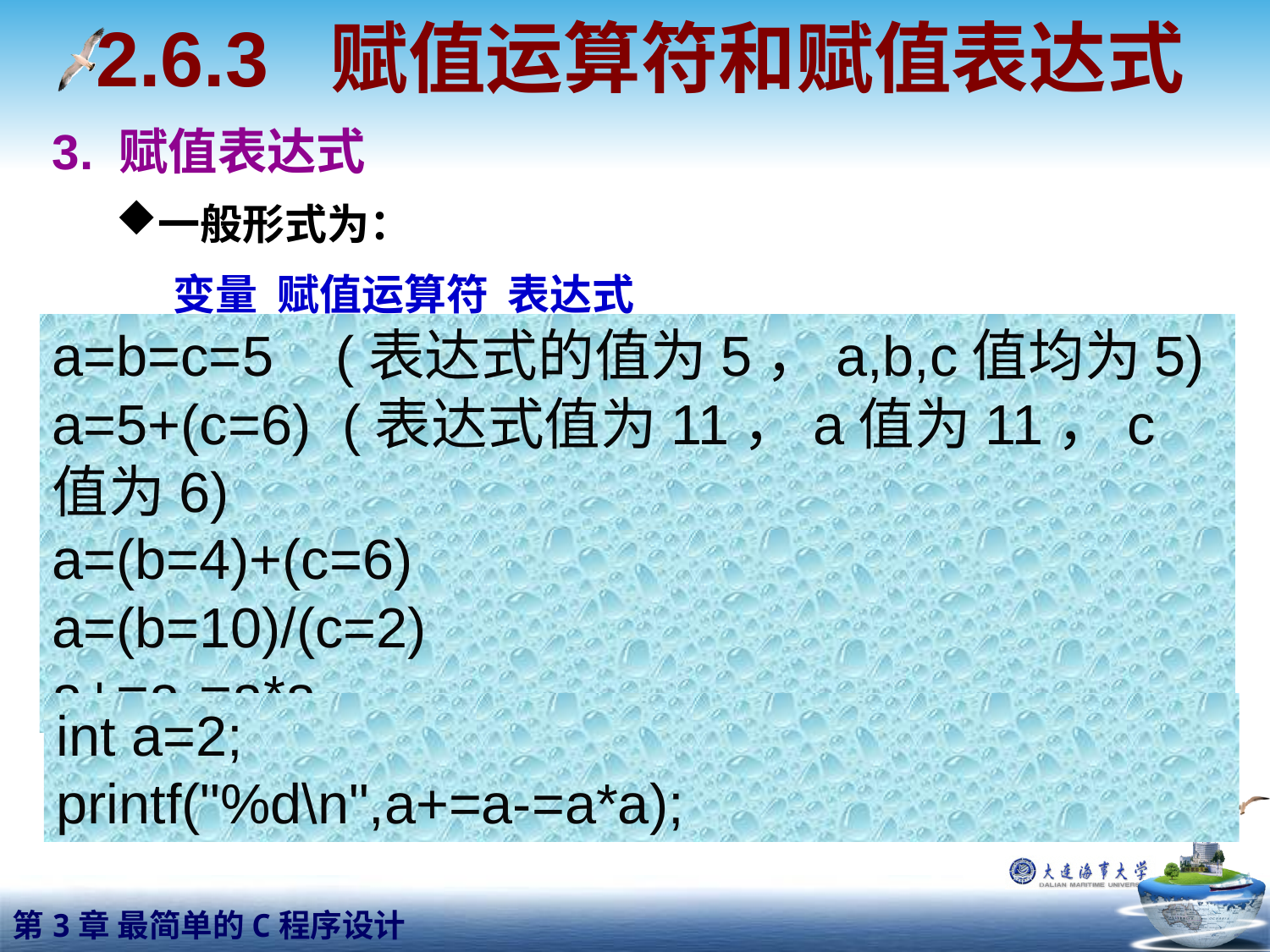

2.6.3  赋值运算符和赋值表达式
3. 赋值表达式
一般形式为：
     变量  赋值运算符  表达式
对赋值表达式求解的过程：
求赋值运算符右侧的“表达式”的值
赋给赋值运算符左侧的变量
赋值表达式”a=3*5”的值为15，对表达式求解后，变量a的值和表达式的值都是15
“a=(b=5)”和“a=b=5”等价(结合方向：自右向左)
“a=b”和“b=a”含义不同

a=b=c=5    (表达式的值为5，a,b,c值均为5)
a=5+(c=6)  (表达式值为11，a值为11，c值为6)
a=(b=4)+(c=6)
a=(b=10)/(c=2)
a+=a-=a*a
int a=2;
printf("%d\n",a+=a-=a*a);